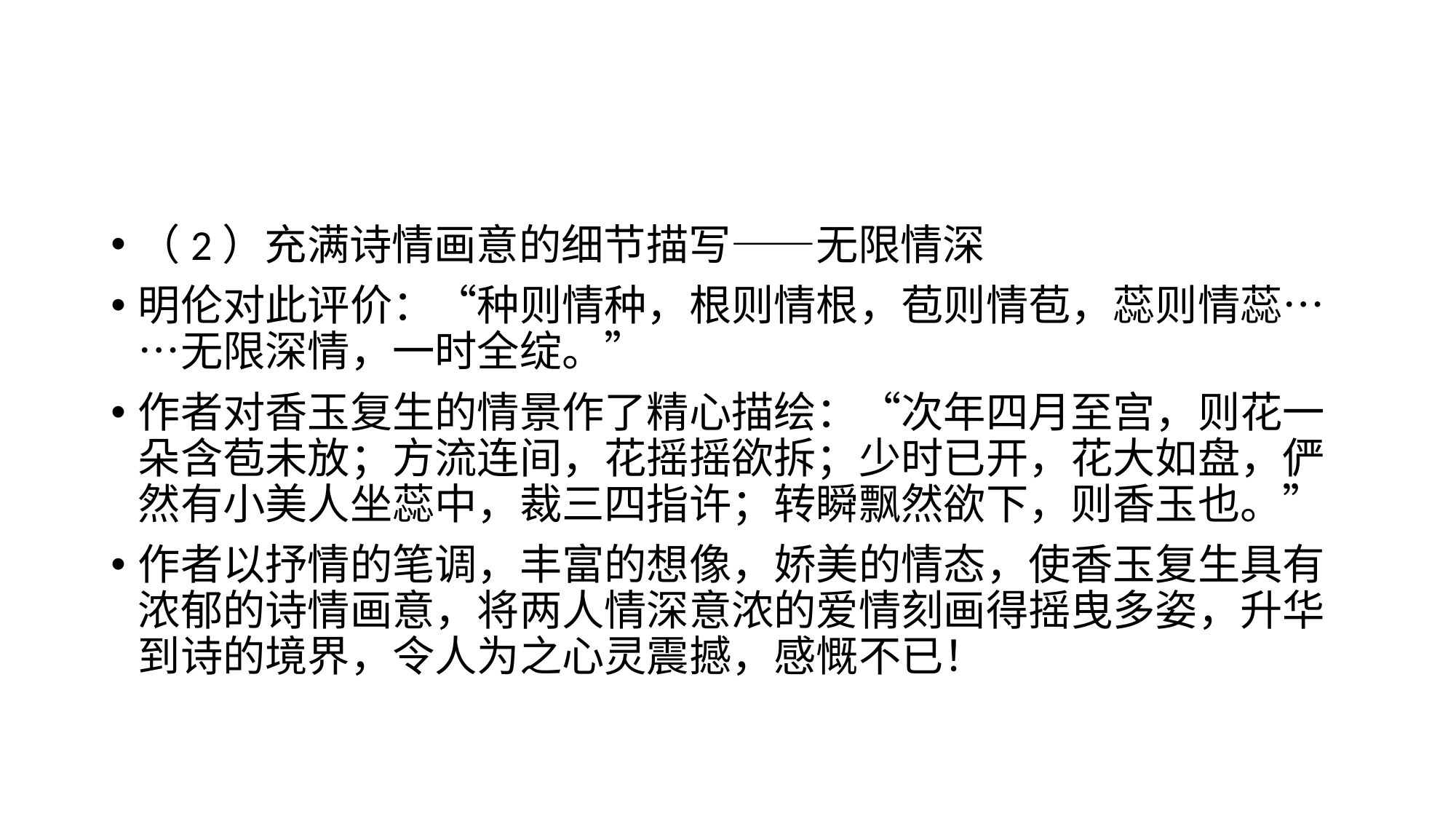

#
（2）充满诗情画意的细节描写——无限情深
明伦对此评价：“种则情种，根则情根，苞则情苞，蕊则情蕊……无限深情，一时全绽。”
作者对香玉复生的情景作了精心描绘：“次年四月至宫，则花一朵含苞未放；方流连间，花摇摇欲拆；少时已开，花大如盘，俨然有小美人坐蕊中，裁三四指许；转瞬飘然欲下，则香玉也。”
作者以抒情的笔调，丰富的想像，娇美的情态，使香玉复生具有浓郁的诗情画意，将两人情深意浓的爱情刻画得摇曳多姿，升华到诗的境界，令人为之心灵震撼，感慨不已！